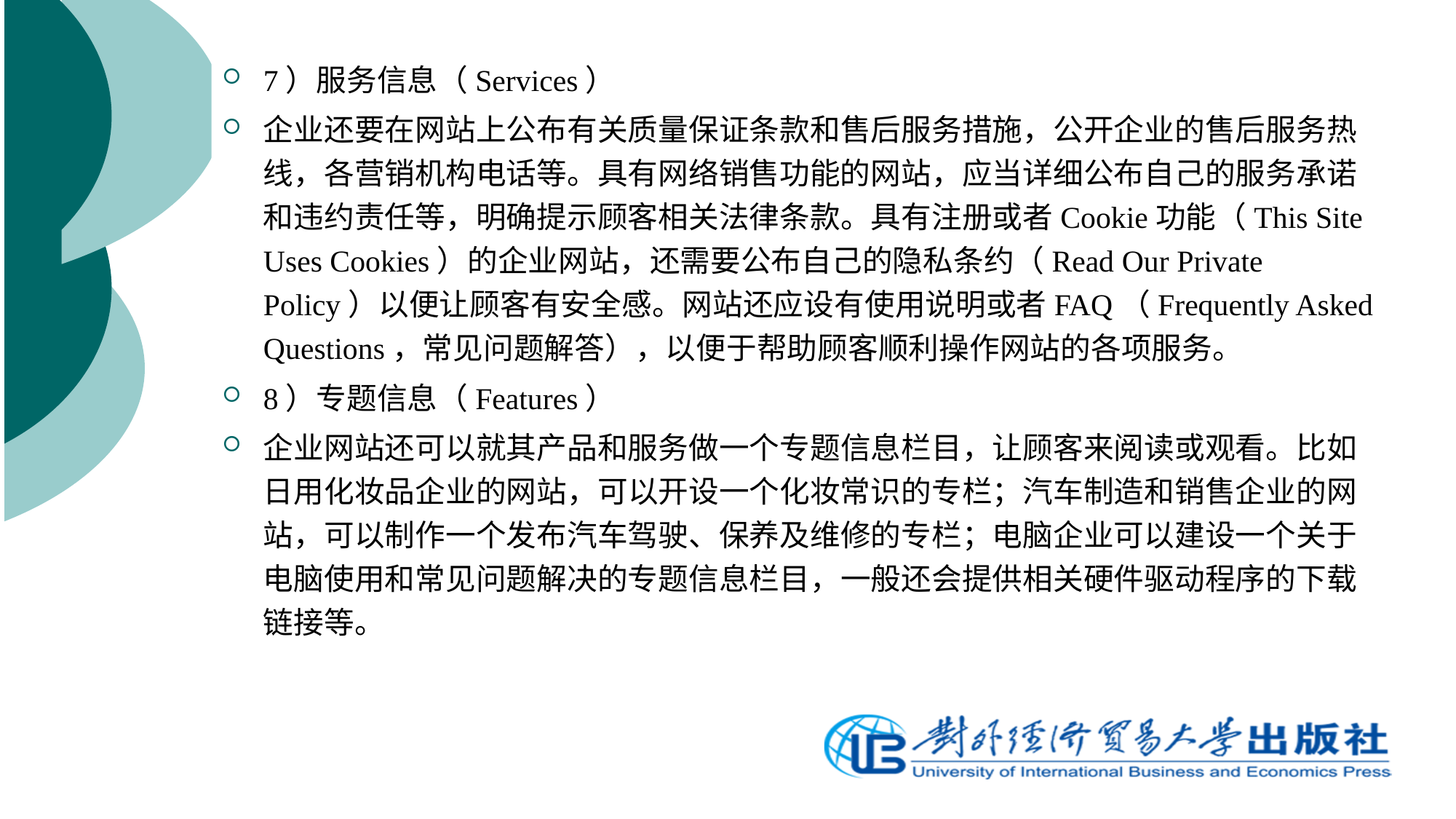

7）服务信息（Services）
企业还要在网站上公布有关质量保证条款和售后服务措施，公开企业的售后服务热线，各营销机构电话等。具有网络销售功能的网站，应当详细公布自己的服务承诺和违约责任等，明确提示顾客相关法律条款。具有注册或者Cookie功能（This Site Uses Cookies）的企业网站，还需要公布自己的隐私条约（Read Our Private Policy）以便让顾客有安全感。网站还应设有使用说明或者FAQ（Frequently Asked Questions，常见问题解答），以便于帮助顾客顺利操作网站的各项服务。
8）专题信息（Features）
企业网站还可以就其产品和服务做一个专题信息栏目，让顾客来阅读或观看。比如日用化妆品企业的网站，可以开设一个化妆常识的专栏；汽车制造和销售企业的网站，可以制作一个发布汽车驾驶、保养及维修的专栏；电脑企业可以建设一个关于电脑使用和常见问题解决的专题信息栏目，一般还会提供相关硬件驱动程序的下载链接等。